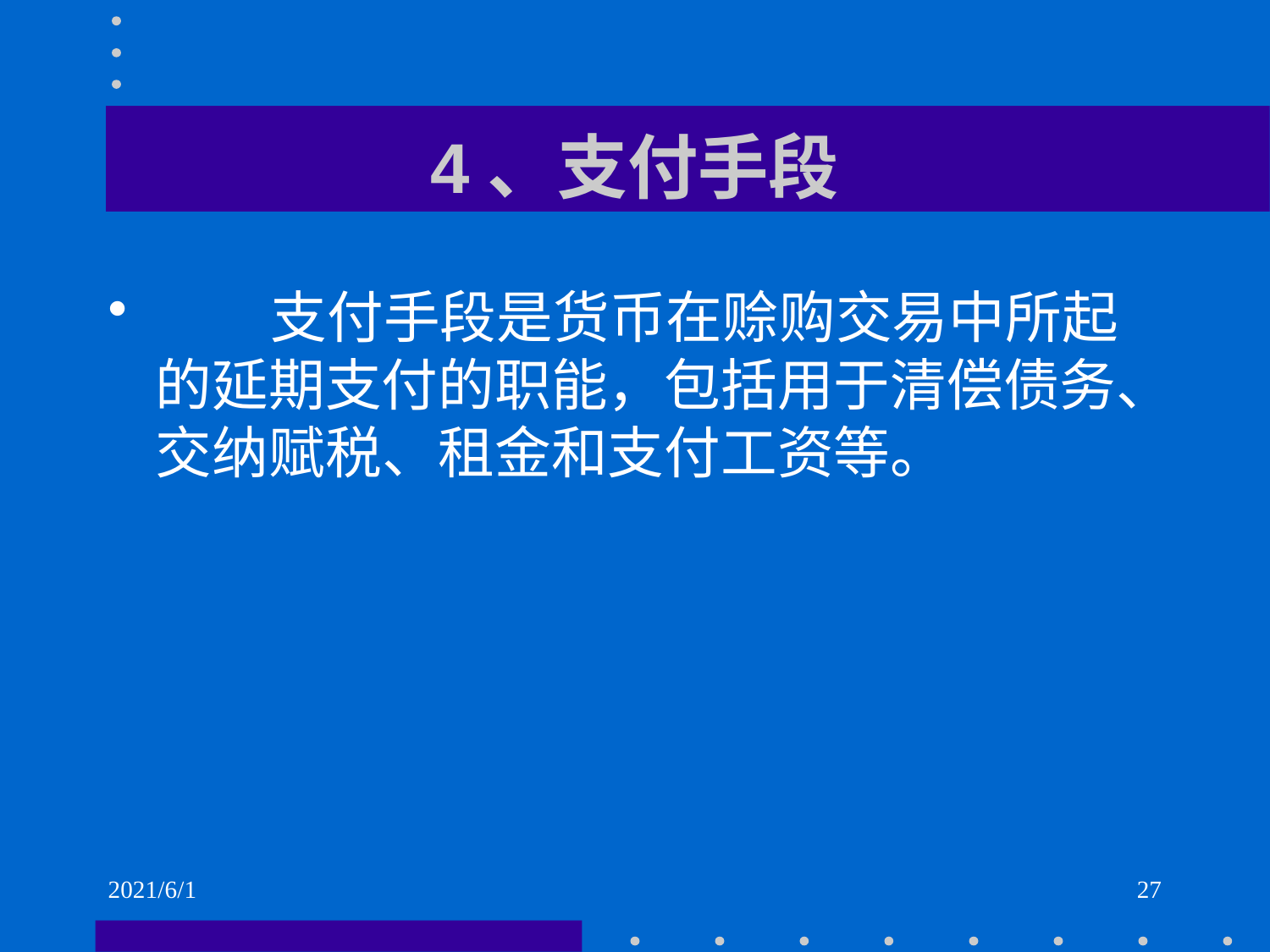

# 4、支付手段
        支付手段是货币在赊购交易中所起的延期支付的职能，包括用于清偿债务、交纳赋税、租金和支付工资等。
2021/6/1
27